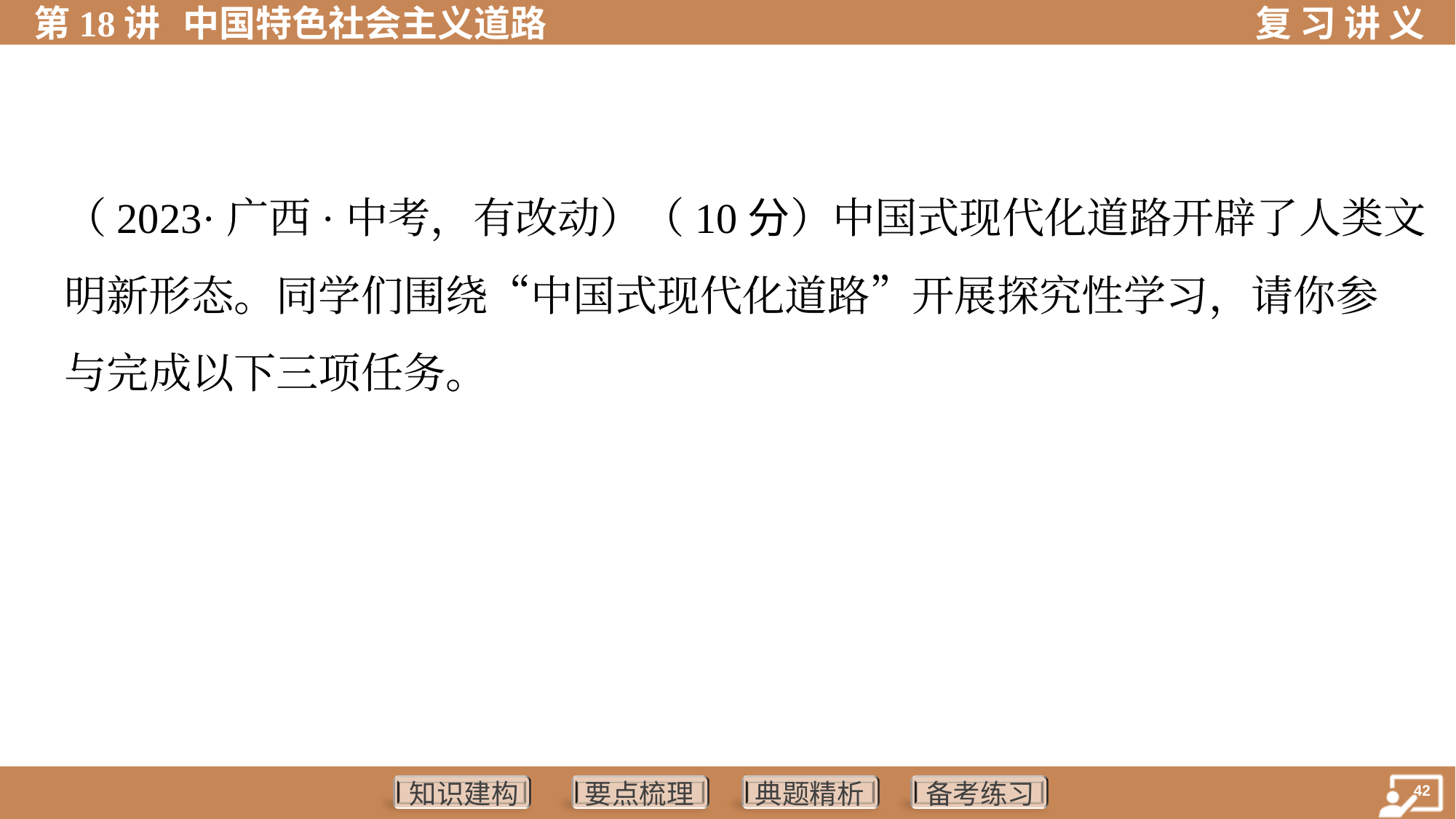

（2023·广西·中考，有改动）（10分）中国式现代化道路开辟了人类文
明新形态。同学们围绕“中国式现代化道路”开展探究性学习，请你参
与完成以下三项任务。